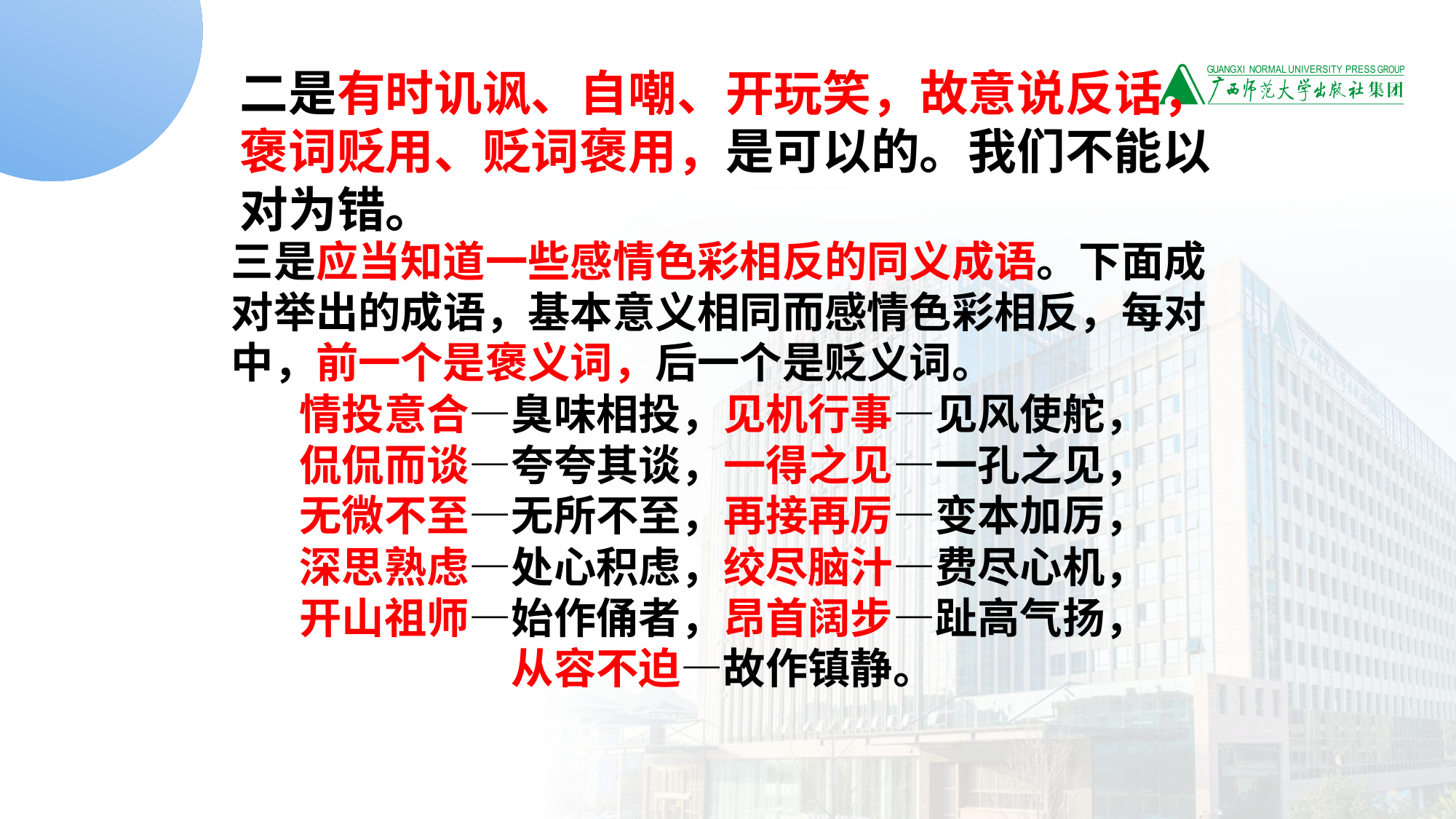

二是有时讥讽、自嘲、开玩笑，故意说反话，褒词贬用、贬词褒用，是可以的。我们不能以对为错。

三是应当知道一些感情色彩相反的同义成语。下面成对举出的成语，基本意义相同而感情色彩相反，每对中，前一个是褒义词，后一个是贬义词。
情投意合—臭味相投，见机行事—见风使舵，
侃侃而谈—夸夸其谈，一得之见—一孔之见，
无微不至—无所不至，再接再厉—变本加厉，
深思熟虑—处心积虑，绞尽脑汁—费尽心机，
开山祖师—始作俑者，昂首阔步—趾高气扬，
从容不迫—故作镇静。